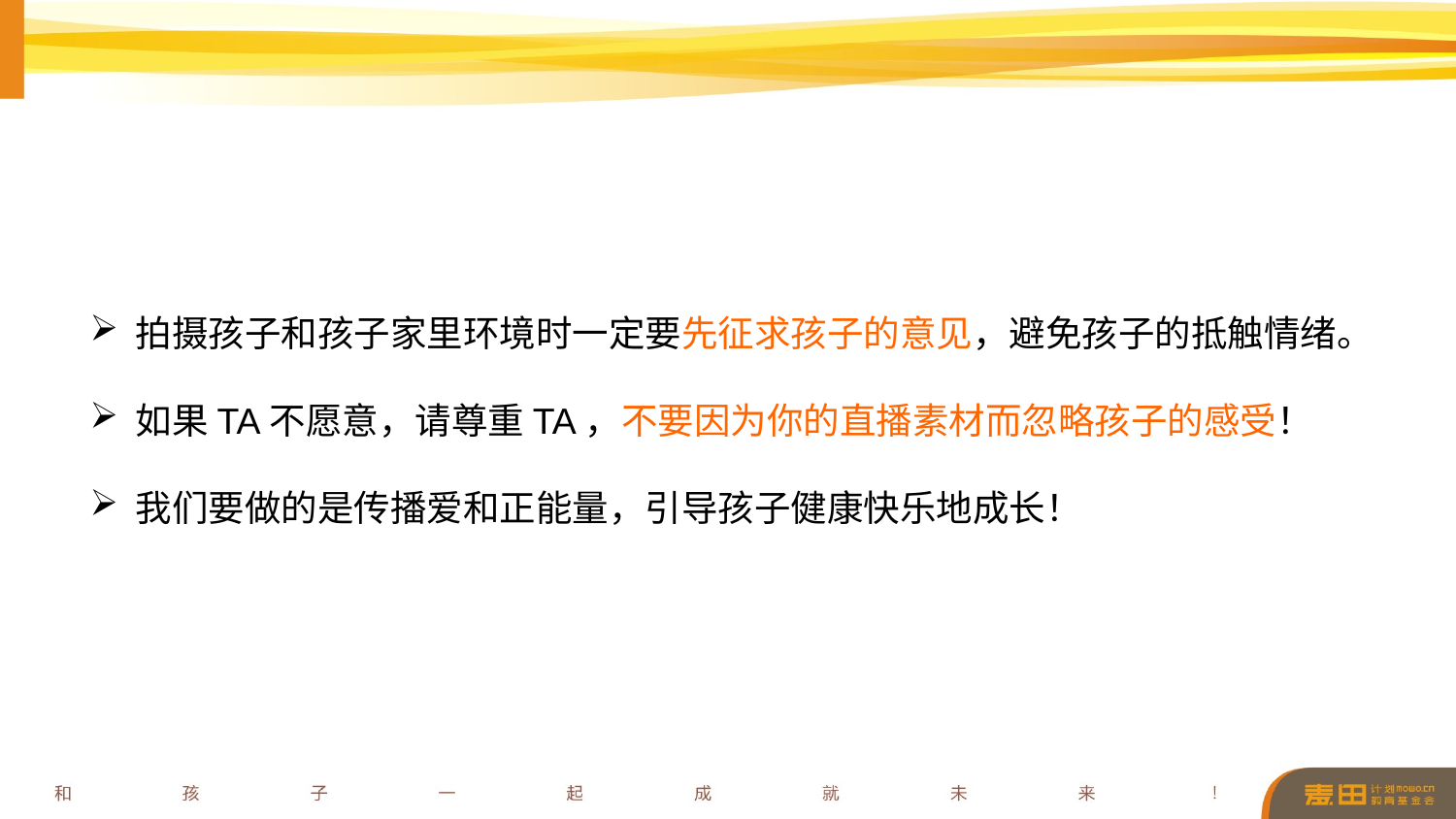

拍摄孩子和孩子家里环境时一定要先征求孩子的意见，避免孩子的抵触情绪。

如果TA不愿意，请尊重TA，不要因为你的直播素材而忽略孩子的感受！

我们要做的是传播爱和正能量，引导孩子健康快乐地成长！